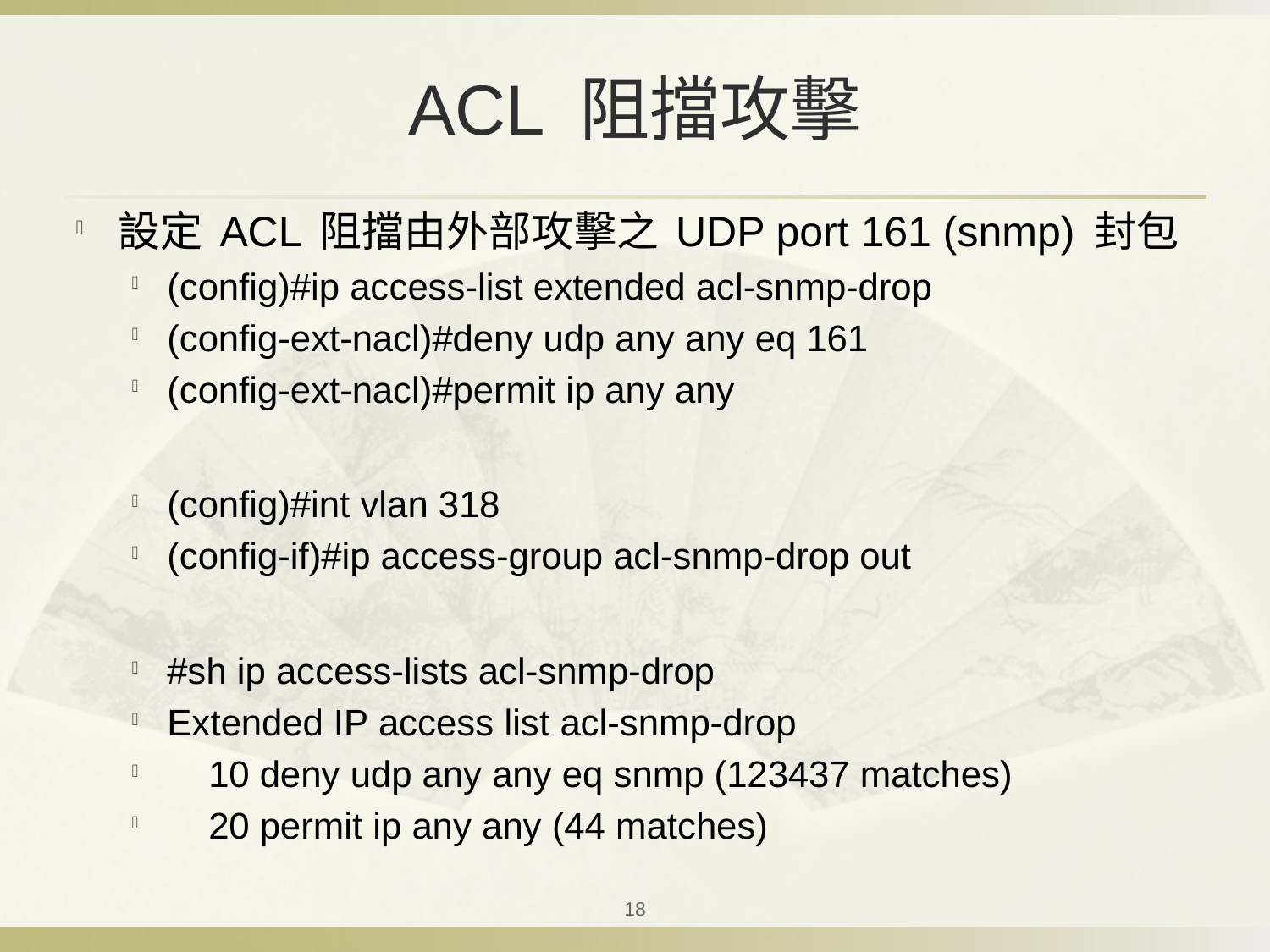

# ACL 阻擋攻擊
設定 ACL 阻擋由外部攻擊之 UDP port 161 (snmp) 封包
(config)#ip access-list extended acl-snmp-drop
(config-ext-nacl)#deny udp any any eq 161
(config-ext-nacl)#permit ip any any

(config)#int vlan 318
(config-if)#ip access-group acl-snmp-drop out

#sh ip access-lists acl-snmp-drop
Extended IP access list acl-snmp-drop
    10 deny udp any any eq snmp (123437 matches)
    20 permit ip any any (44 matches)

18